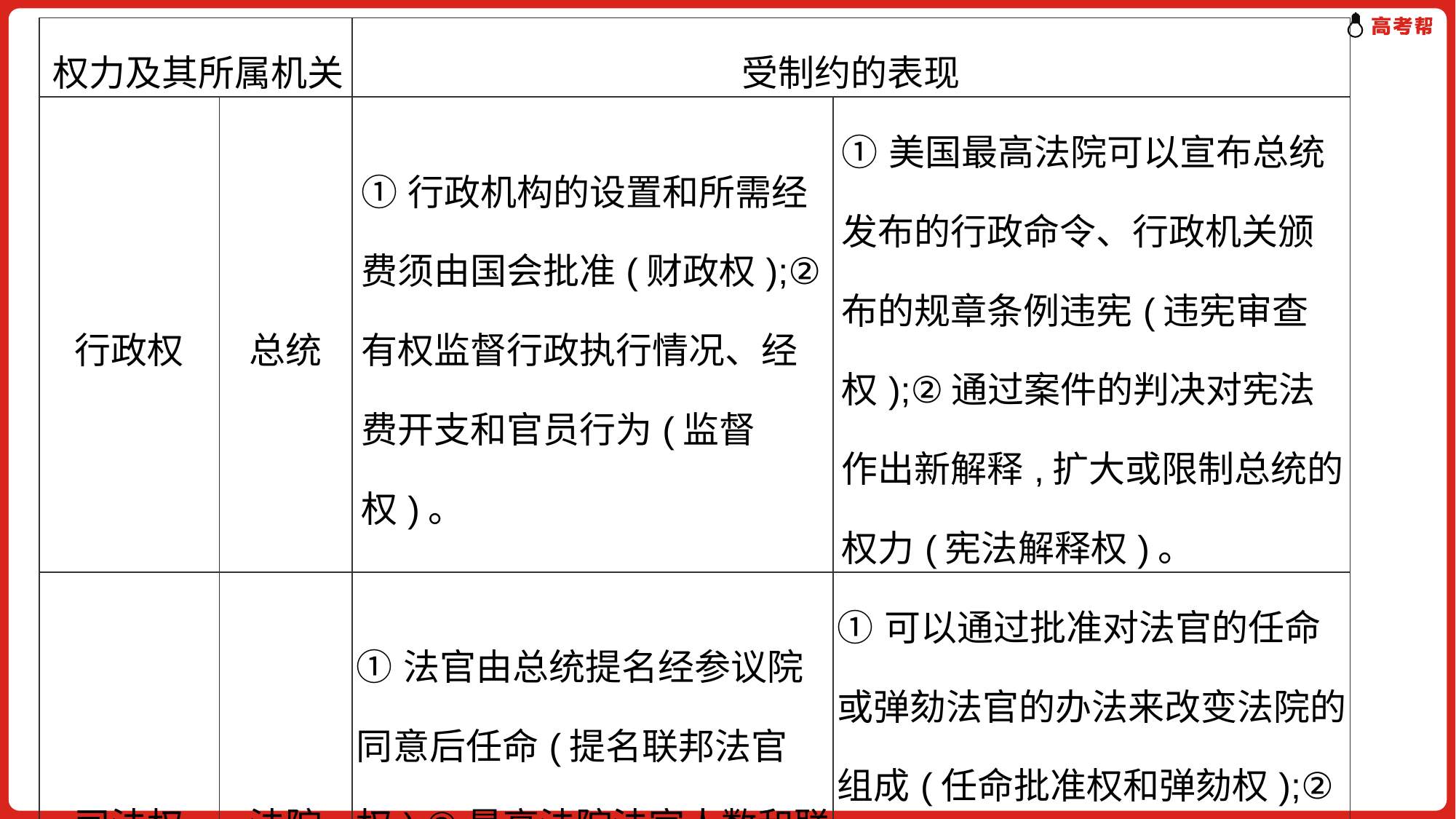

| 权力及其所属机关 |  | 受制约的表现 |  |
| --- | --- | --- | --- |
| 行政权 | 总统 | ①行政机构的设置和所需经费须由国会批准(财政权);②有权监督行政执行情况、经费开支和官员行为(监督权)。 | ①美国最高法院可以宣布总统发布的行政命令、行政机关颁布的规章条例违宪(违宪审查权);②通过案件的判决对宪法作出新解释,扩大或限制总统的权力(宪法解释权)。 |
| 司法权 | 法院 | ①法官由总统提名经参议院同意后任命(提名联邦法官权);②最高法院法官人数和联邦其他法院的设立,均由国会决定,总统亦可施加影响。 | ①可以通过批准对法官的任命或弹劾法官的办法来改变法院的组成(任命批准权和弹劾权);②国会和各州一起,可以用宪法修正案推翻最高法院的裁决(修宪权)。 |